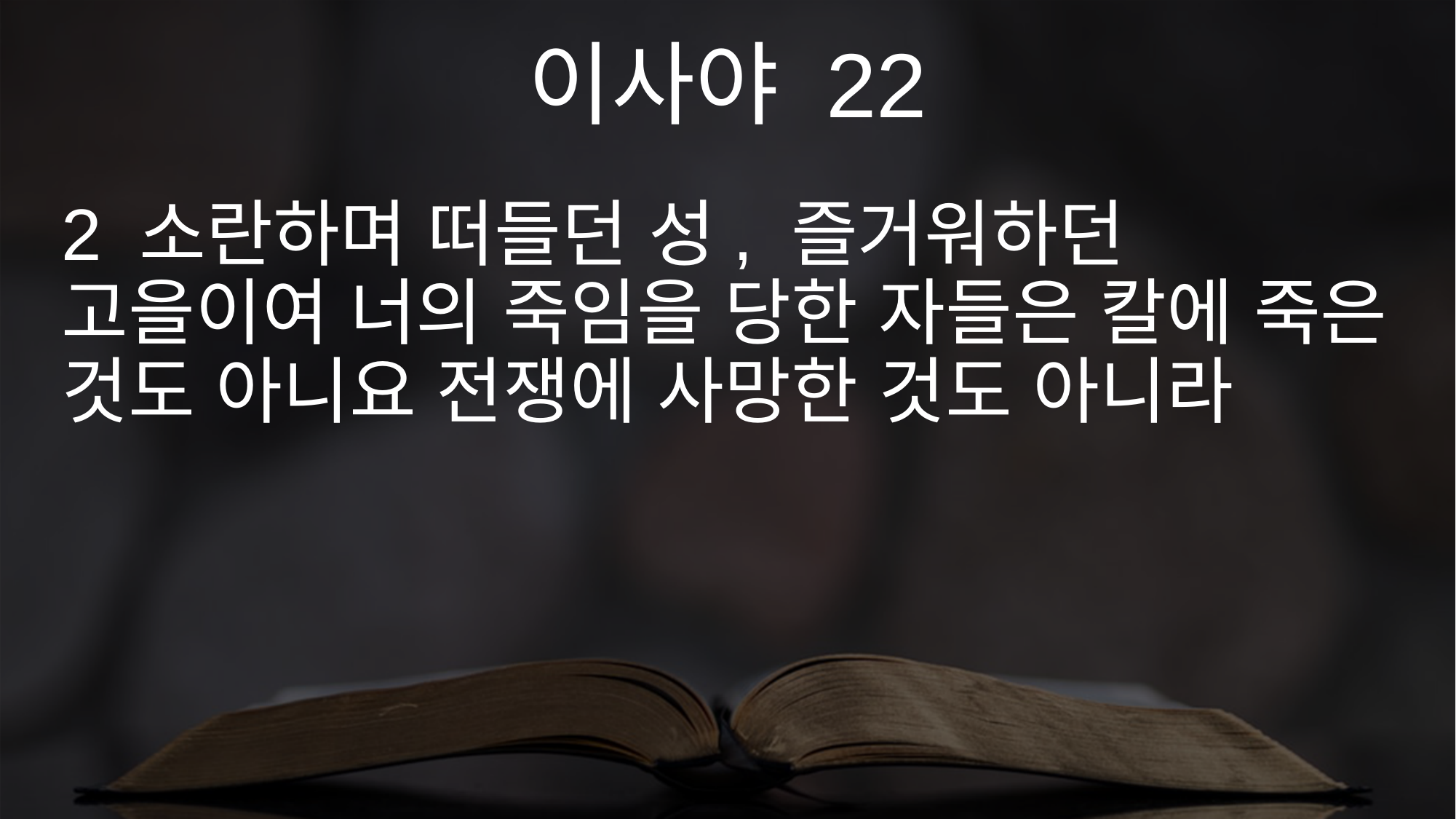

이사야 22
2 소란하며 떠들던 성, 즐거워하던 고을이여 너의 죽임을 당한 자들은 칼에 죽은 것도 아니요 전쟁에 사망한 것도 아니라